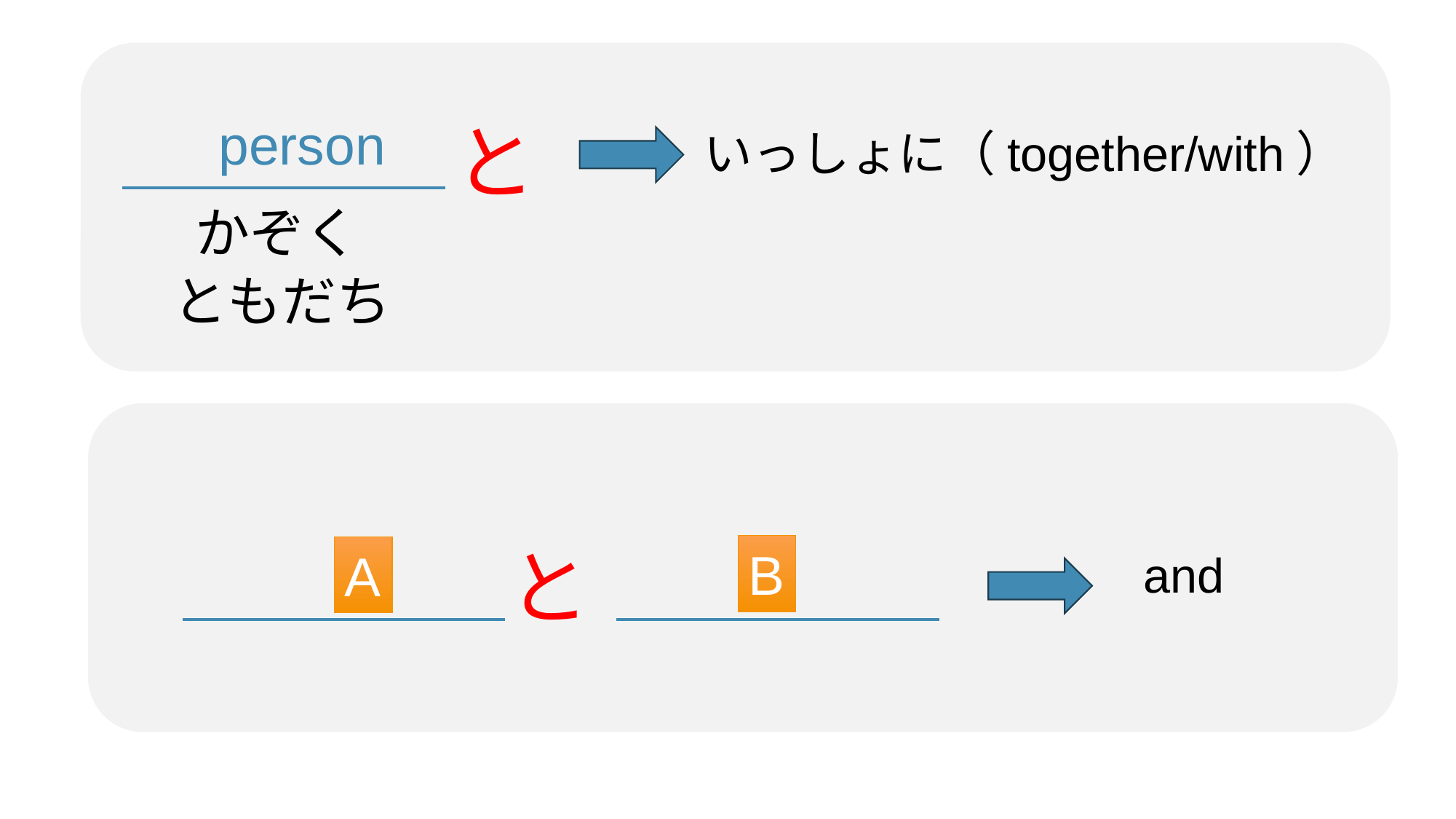

person
と
いっしょに（together/with）

かぞく
ともだち

と
B
A
and